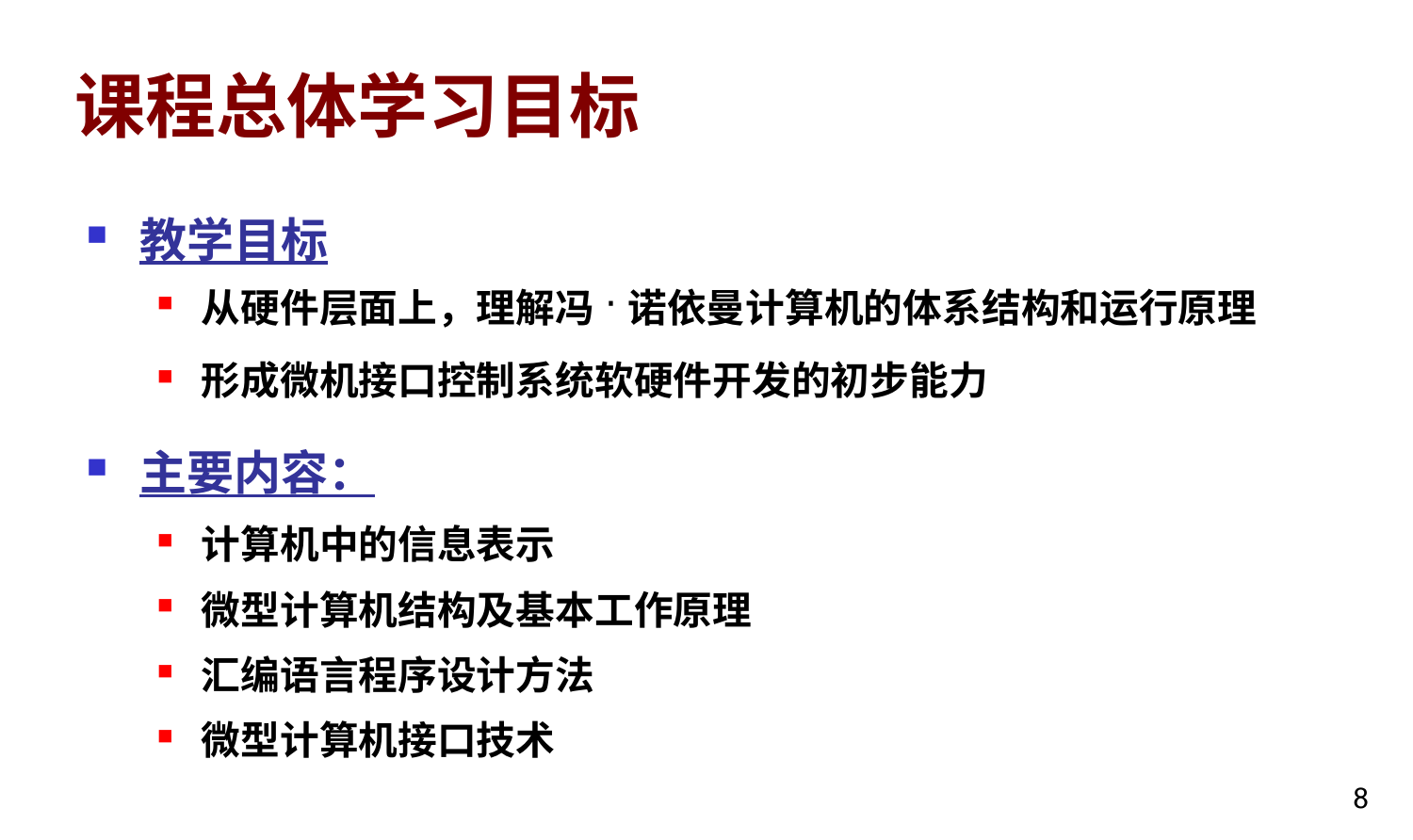

# 课程总体学习目标
教学目标
从硬件层面上，理解冯·诺依曼计算机的体系结构和运行原理
形成微机接口控制系统软硬件开发的初步能力
主要内容：
计算机中的信息表示
微型计算机结构及基本工作原理
汇编语言程序设计方法
微型计算机接口技术
8